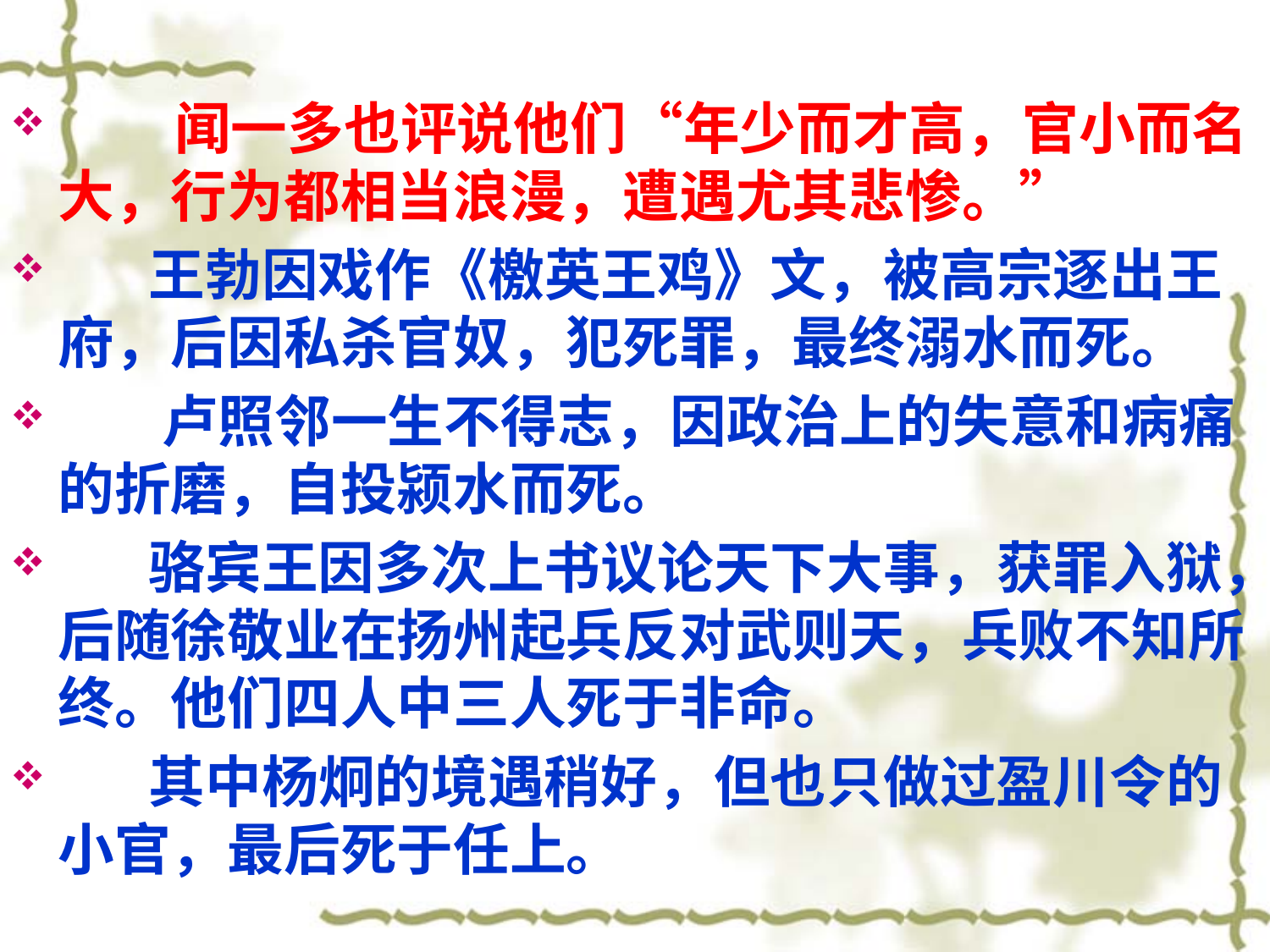

闻一多也评说他们“年少而才高，官小而名大，行为都相当浪漫，遭遇尤其悲惨。”
      王勃因戏作《檄英王鸡》文，被高宗逐出王府，后因私杀官奴，犯死罪，最终溺水而死。
       卢照邻一生不得志，因政治上的失意和病痛的折磨，自投颍水而死。
      骆宾王因多次上书议论天下大事，获罪入狱，后随徐敬业在扬州起兵反对武则天，兵败不知所终。他们四人中三人死于非命。
      其中杨炯的境遇稍好，但也只做过盈川令的小官，最后死于任上。

#